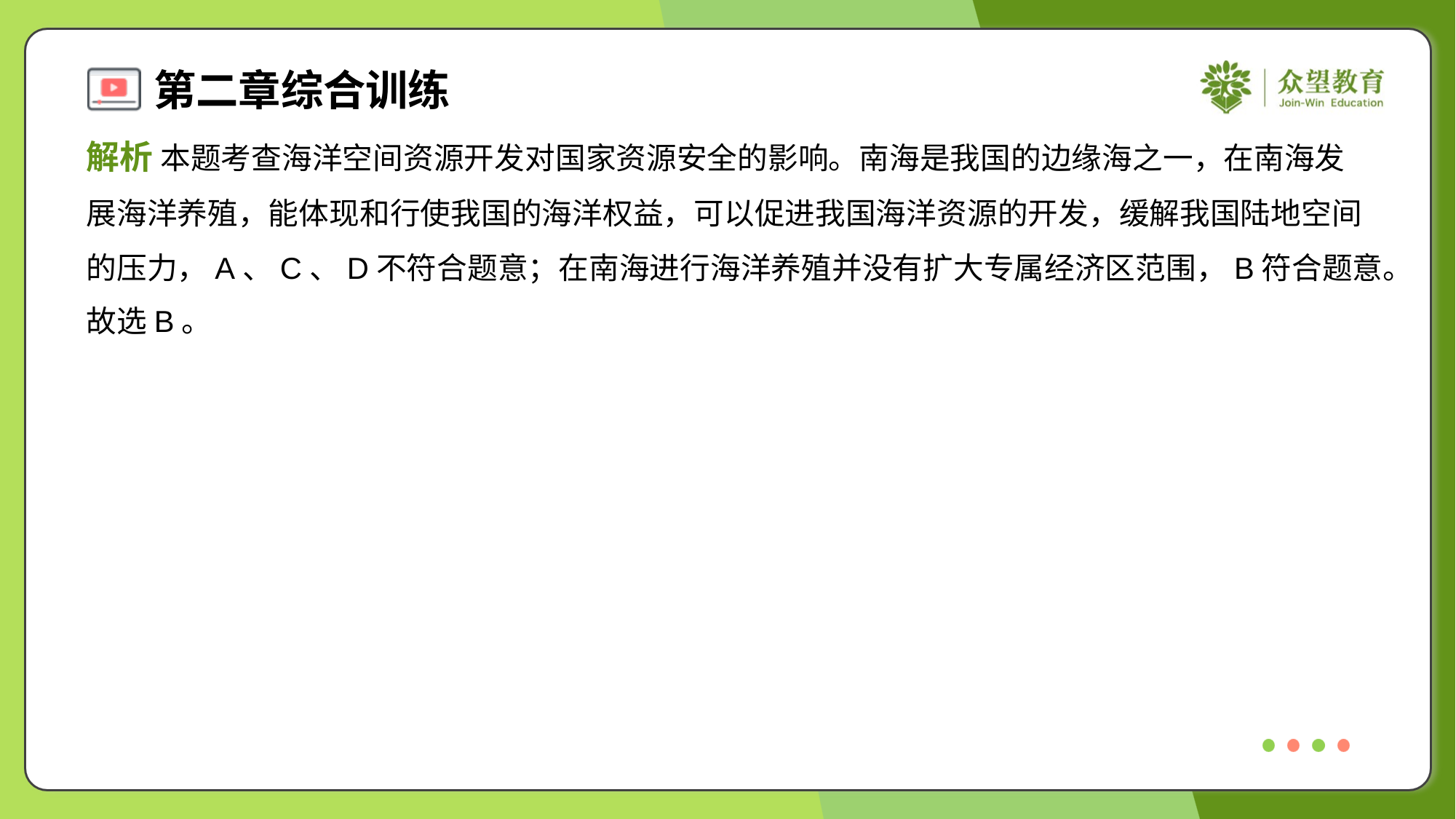

解析 本题考查海洋空间资源开发对国家资源安全的影响。南海是我国的边缘海之一，在南海发
展海洋养殖，能体现和行使我国的海洋权益，可以促进我国海洋资源的开发，缓解我国陆地空间
的压力，A、C、D不符合题意；在南海进行海洋养殖并没有扩大专属经济区范围，B符合题意。
故选B。